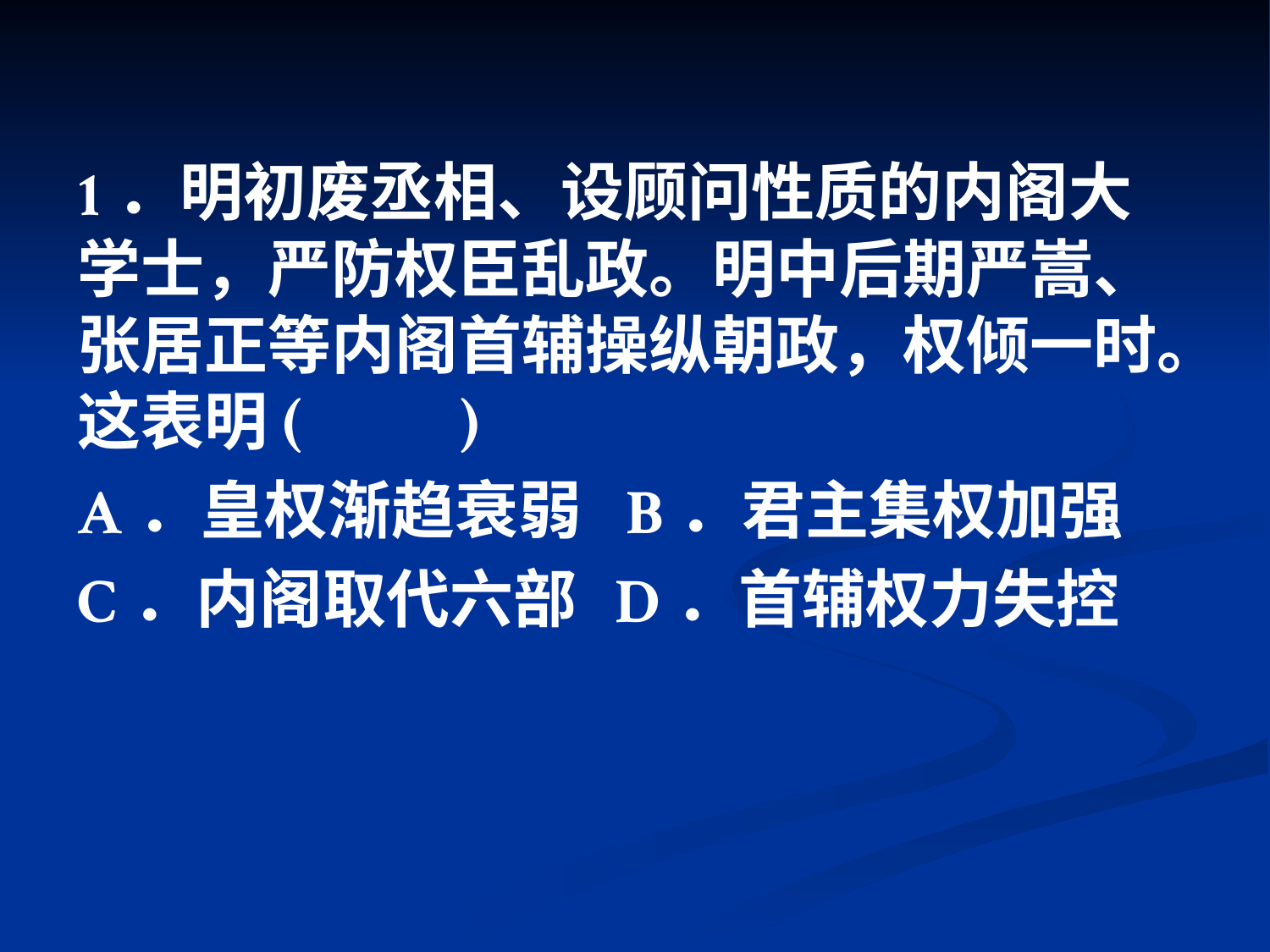

1．明初废丞相、设顾问性质的内阁大学士，严防权臣乱政。明中后期严嵩、张居正等内阁首辅操纵朝政，权倾一时。这表明(　　)
A．皇权渐趋衰弱  B．君主集权加强
C．内阁取代六部	 D．首辅权力失控